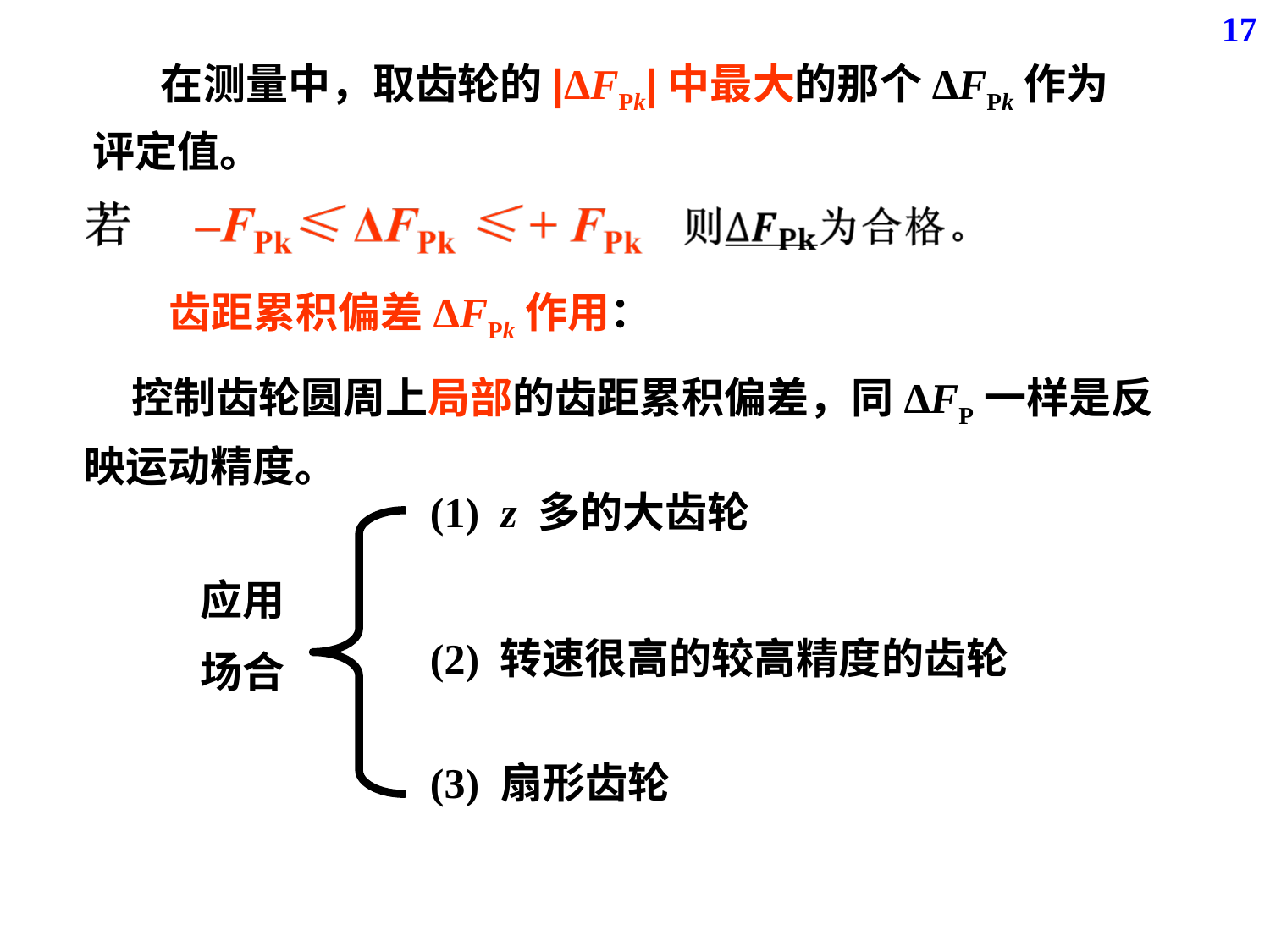

17
     在测量中，取齿轮的|ΔFPk|中最大的那个ΔFPk作为评定值。

齿距累积偏差ΔFPk作用：
    控制齿轮圆周上局部的齿距累积偏差，同ΔFP一样是反映运动精度。
(1)  z 多的大齿轮

应用
场合
(2) 转速很高的较高精度的齿轮
(3) 扇形齿轮